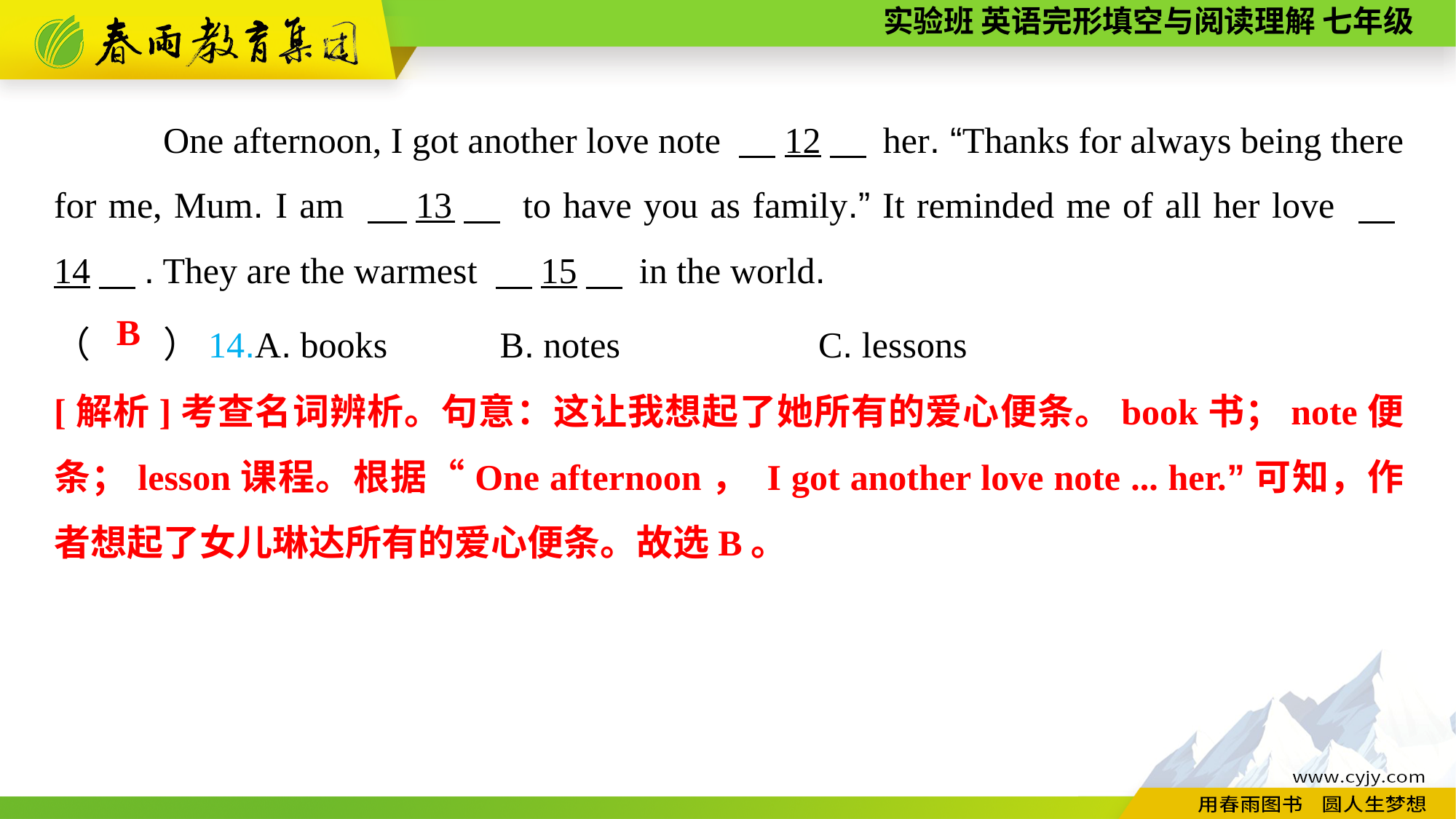

One afternoon, I got another love note 　12　 her. “Thanks for always being there for me, Mum. I am 　13　 to have you as family.” It reminded me of all her love 　14　. They are the warmest 　15　 in the world.
（　　）14.A. books	 B. notes		C. lessons
B
[解析]考查名词辨析。句意：这让我想起了她所有的爱心便条。book书；note便条；lesson课程。根据“One afternoon， I got another love note ... her.”可知，作者想起了女儿琳达所有的爱心便条。故选B。